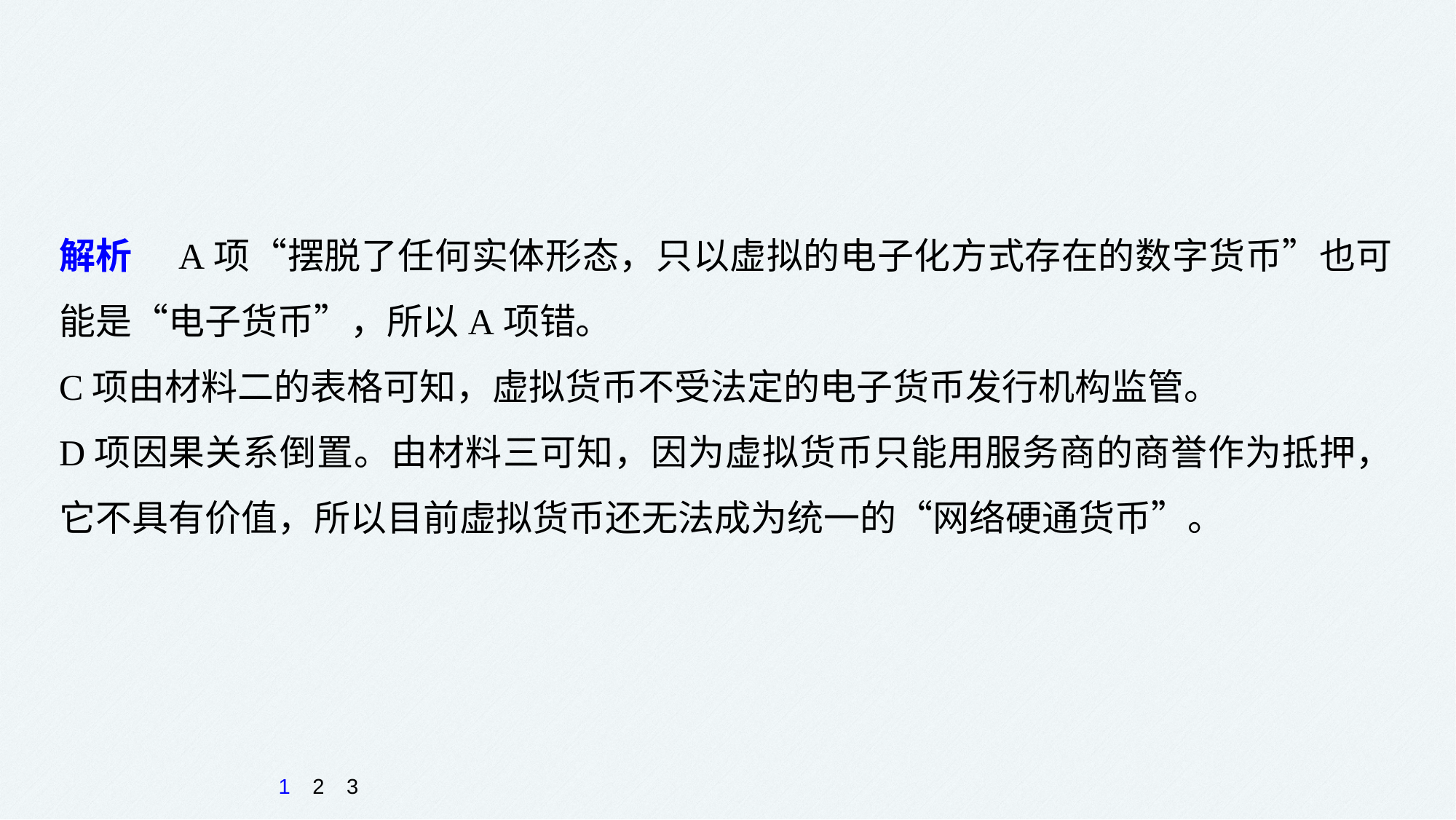

解析　A项“摆脱了任何实体形态，只以虚拟的电子化方式存在的数字货币”也可能是“电子货币”，所以A项错。
C项由材料二的表格可知，虚拟货币不受法定的电子货币发行机构监管。
D项因果关系倒置。由材料三可知，因为虚拟货币只能用服务商的商誉作为抵押，它不具有价值，所以目前虚拟货币还无法成为统一的“网络硬通货币”。
1
2
3